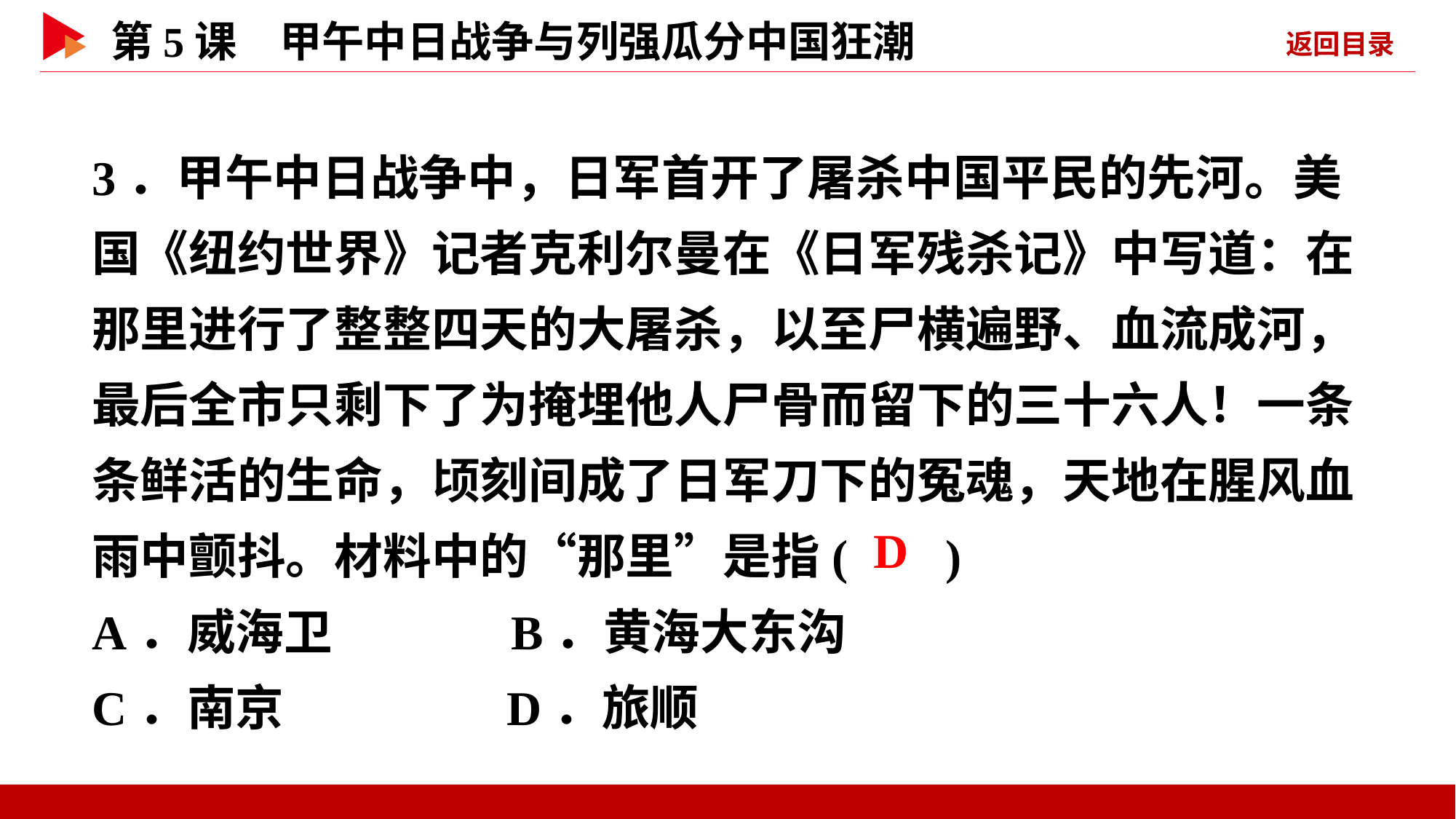

3．甲午中日战争中，日军首开了屠杀中国平民的先河。美国《纽约世界》记者克利尔曼在《日军残杀记》中写道：在那里进行了整整四天的大屠杀，以至尸横遍野、血流成河，最后全市只剩下了为掩埋他人尸骨而留下的三十六人！一条条鲜活的生命，顷刻间成了日军刀下的冤魂，天地在腥风血雨中颤抖。材料中的“那里”是指(        )
A．威海卫               B．黄海大东沟
C．南京                   D．旅顺
   D